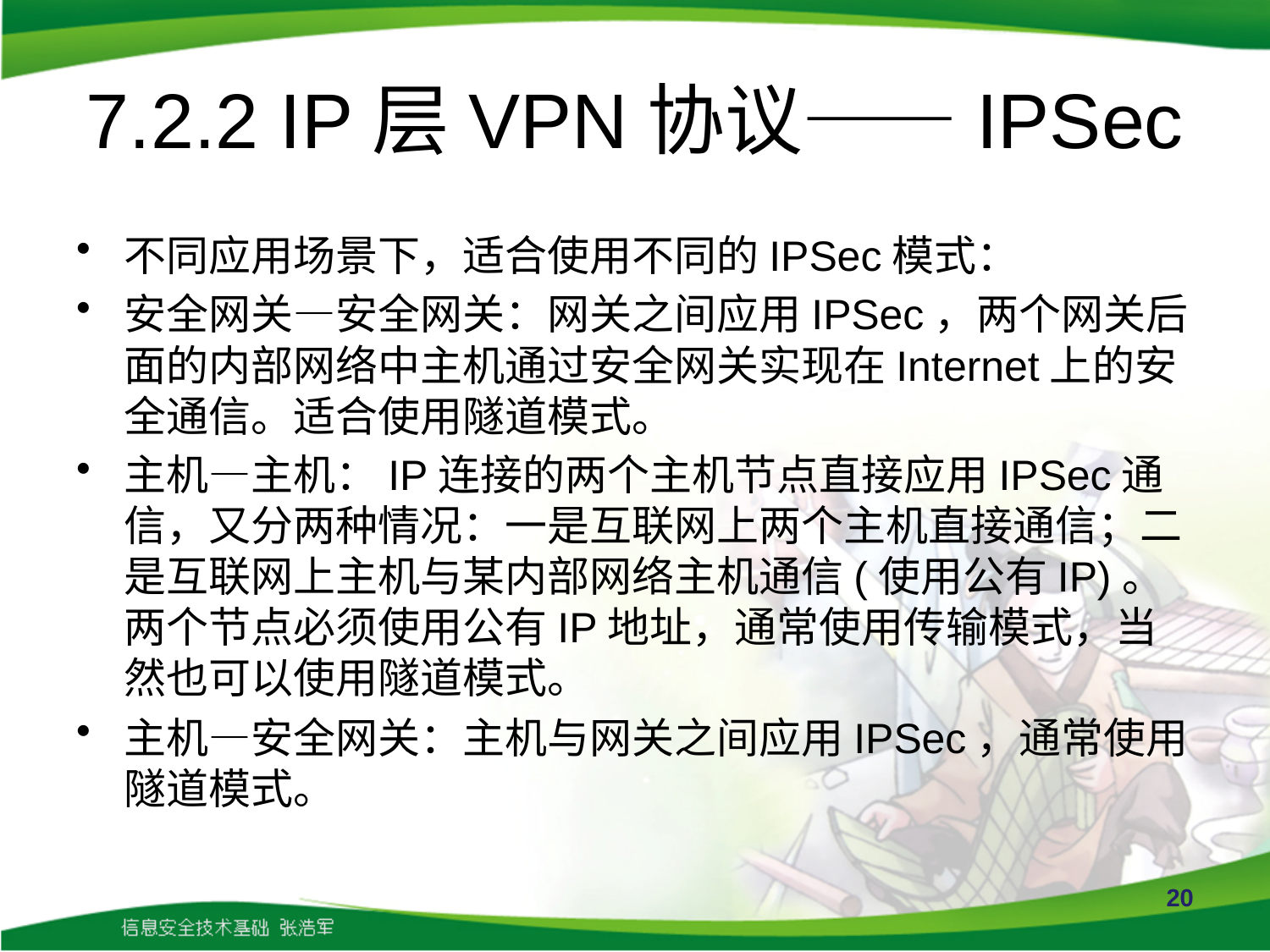

# 7.2.2 IP层VPN协议——IPSec
不同应用场景下，适合使用不同的IPSec模式：
安全网关—安全网关：网关之间应用IPSec，两个网关后面的内部网络中主机通过安全网关实现在Internet上的安全通信。适合使用隧道模式。
主机—主机：IP连接的两个主机节点直接应用IPSec通信，又分两种情况：一是互联网上两个主机直接通信；二是互联网上主机与某内部网络主机通信(使用公有IP)。 两个节点必须使用公有IP地址，通常使用传输模式，当然也可以使用隧道模式。
主机—安全网关：主机与网关之间应用IPSec，通常使用隧道模式。
20